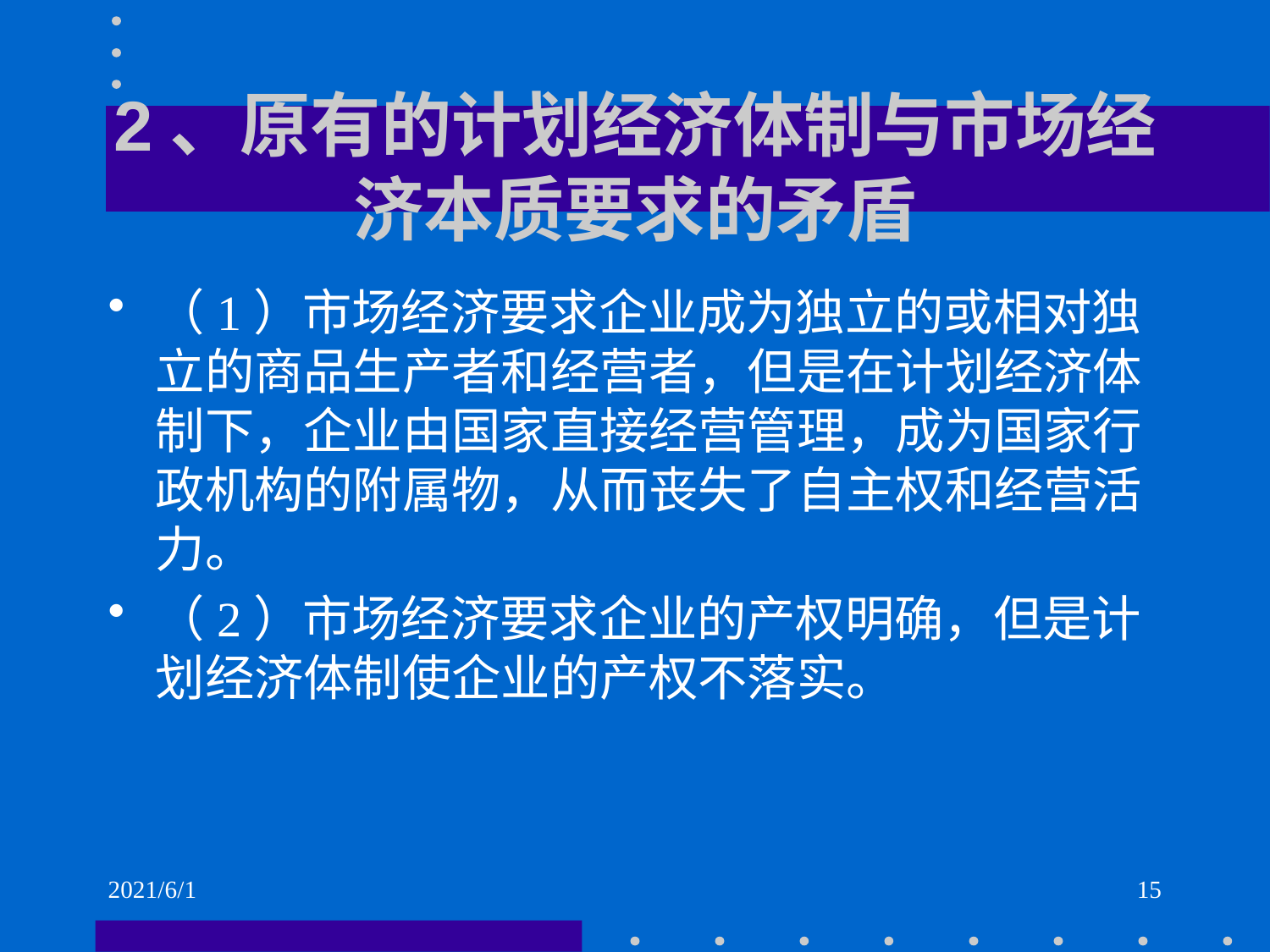

# 2、原有的计划经济体制与市场经济本质要求的矛盾
（1）市场经济要求企业成为独立的或相对独立的商品生产者和经营者，但是在计划经济体制下，企业由国家直接经营管理，成为国家行政机构的附属物，从而丧失了自主权和经营活力。
（2）市场经济要求企业的产权明确，但是计划经济体制使企业的产权不落实。
2021/6/1
15